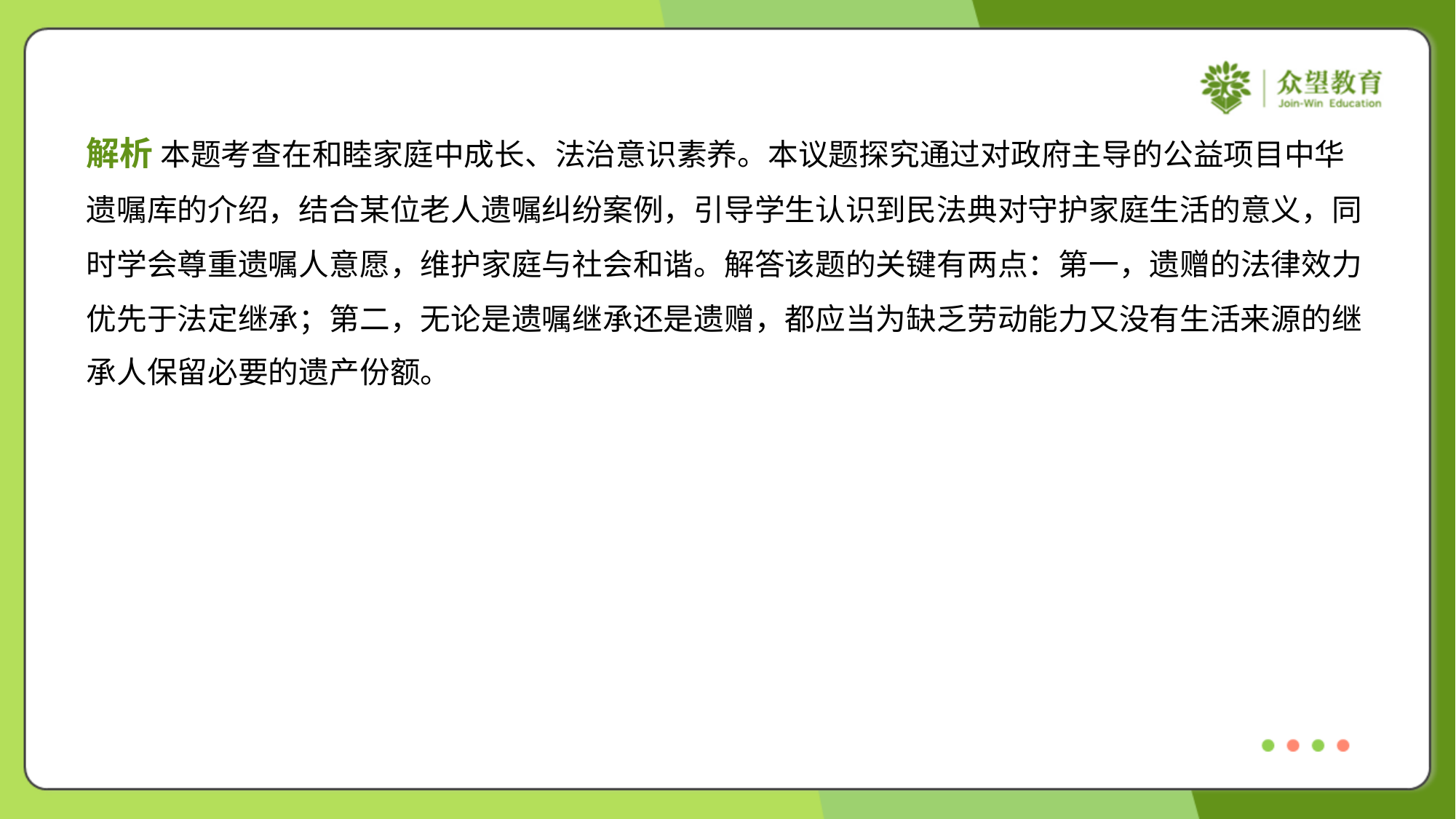

解析 本题考查在和睦家庭中成长、法治意识素养。本议题探究通过对政府主导的公益项目中华
遗嘱库的介绍，结合某位老人遗嘱纠纷案例，引导学生认识到民法典对守护家庭生活的意义，同
时学会尊重遗嘱人意愿，维护家庭与社会和谐。解答该题的关键有两点：第一，遗赠的法律效力
优先于法定继承；第二，无论是遗嘱继承还是遗赠，都应当为缺乏劳动能力又没有生活来源的继
承人保留必要的遗产份额。